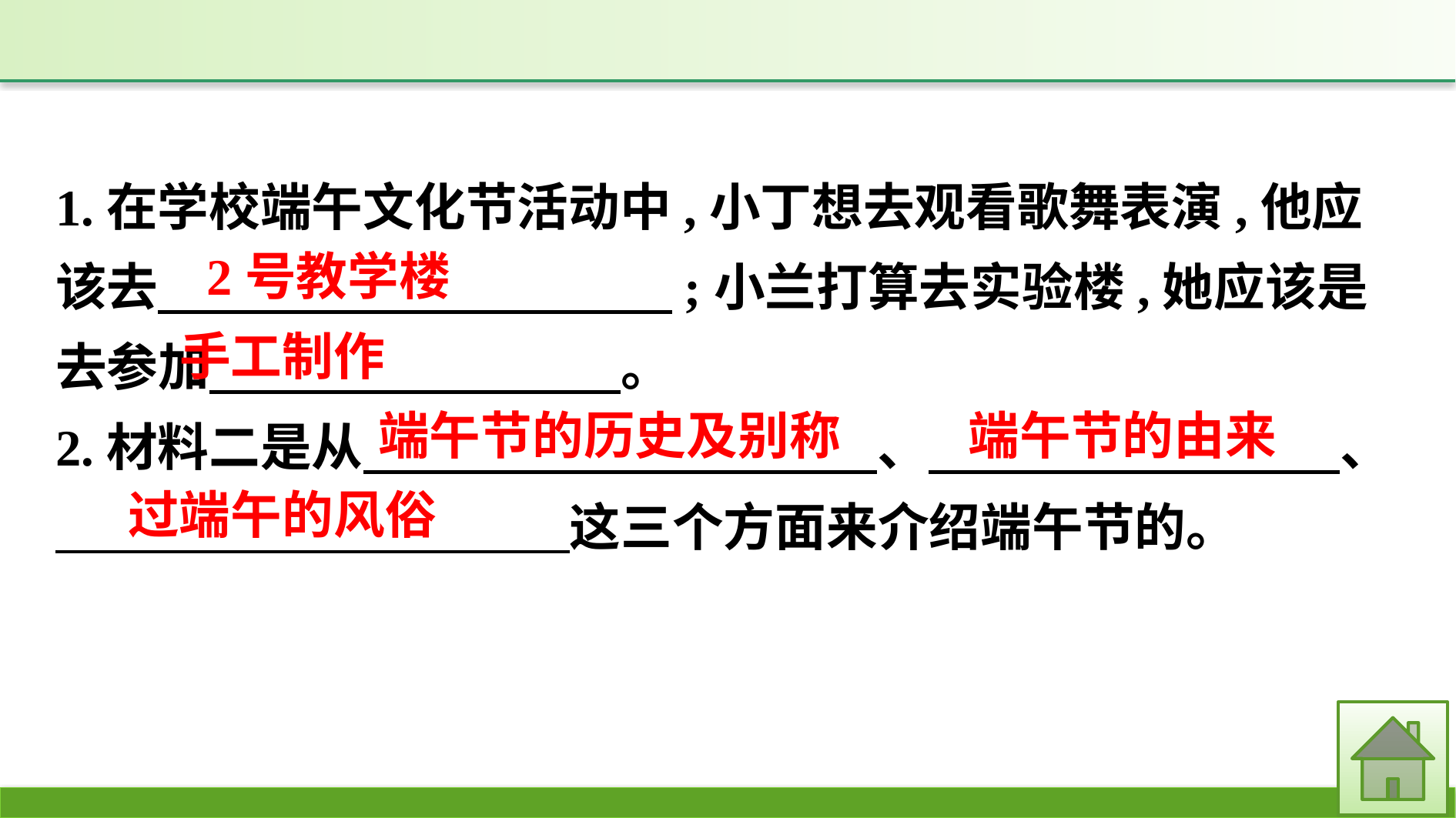

1.在学校端午文化节活动中,小丁想去观看歌舞表演,他应该去　　　　　　　　　　;小兰打算去实验楼,她应该是去参加　　　　　　　　。
2.材料二是从　　　　　　　　　　、　　　　　　　　、
　　　　　　　　　　这三个方面来介绍端午节的。
2号教学楼
手工制作
端午节的历史及别称
端午节的由来
过端午的风俗